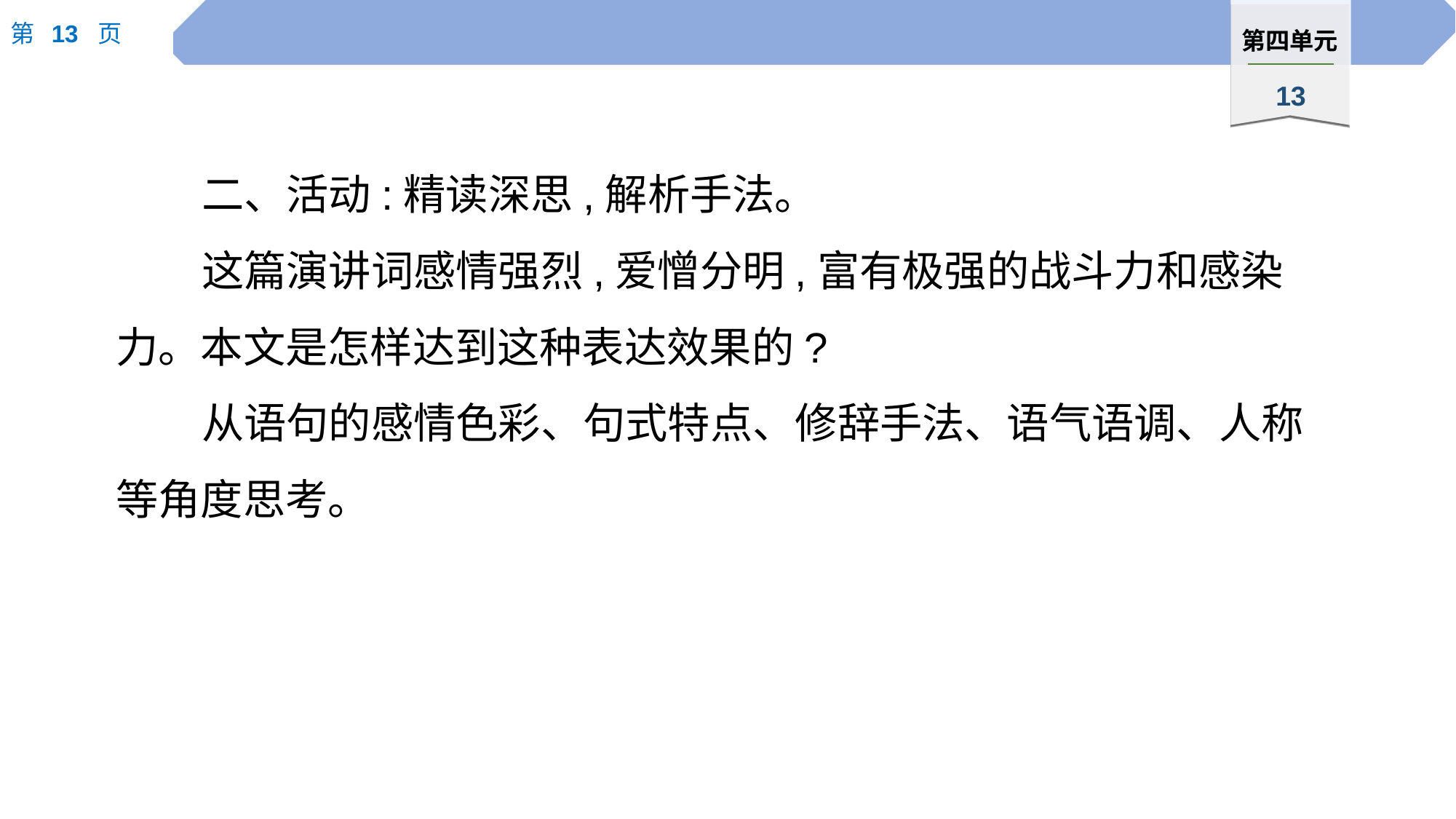

二、活动:精读深思,解析手法。
这篇演讲词感情强烈,爱憎分明,富有极强的战斗力和感染力。本文是怎样达到这种表达效果的?
从语句的感情色彩、句式特点、修辞手法、语气语调、人称等角度思考。